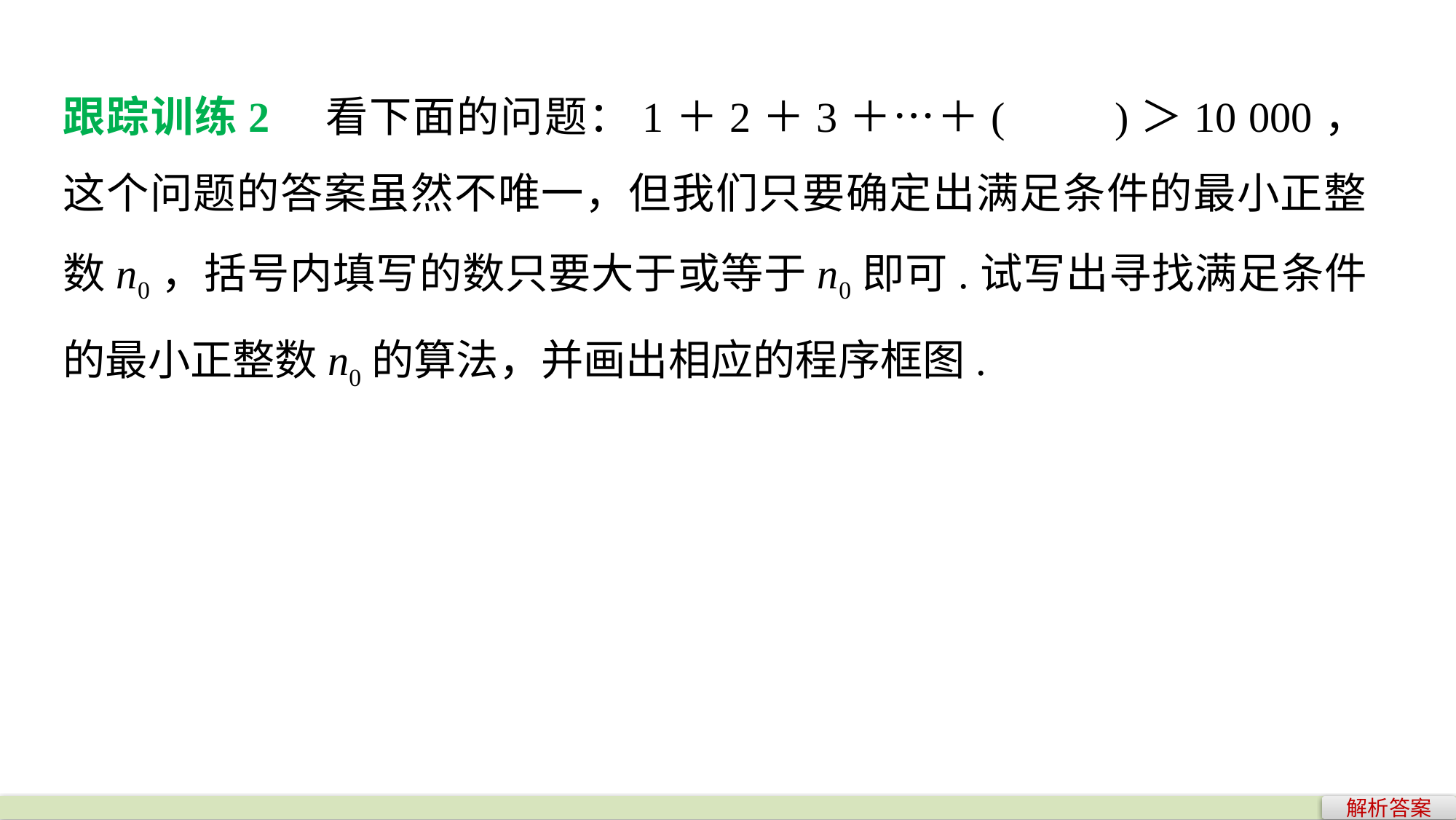

跟踪训练2　看下面的问题：1＋2＋3＋…＋(　　)＞10 000，这个问题的答案虽然不唯一，但我们只要确定出满足条件的最小正整数n0，括号内填写的数只要大于或等于n0即可.试写出寻找满足条件的最小正整数n0的算法，并画出相应的程序框图.
解析答案